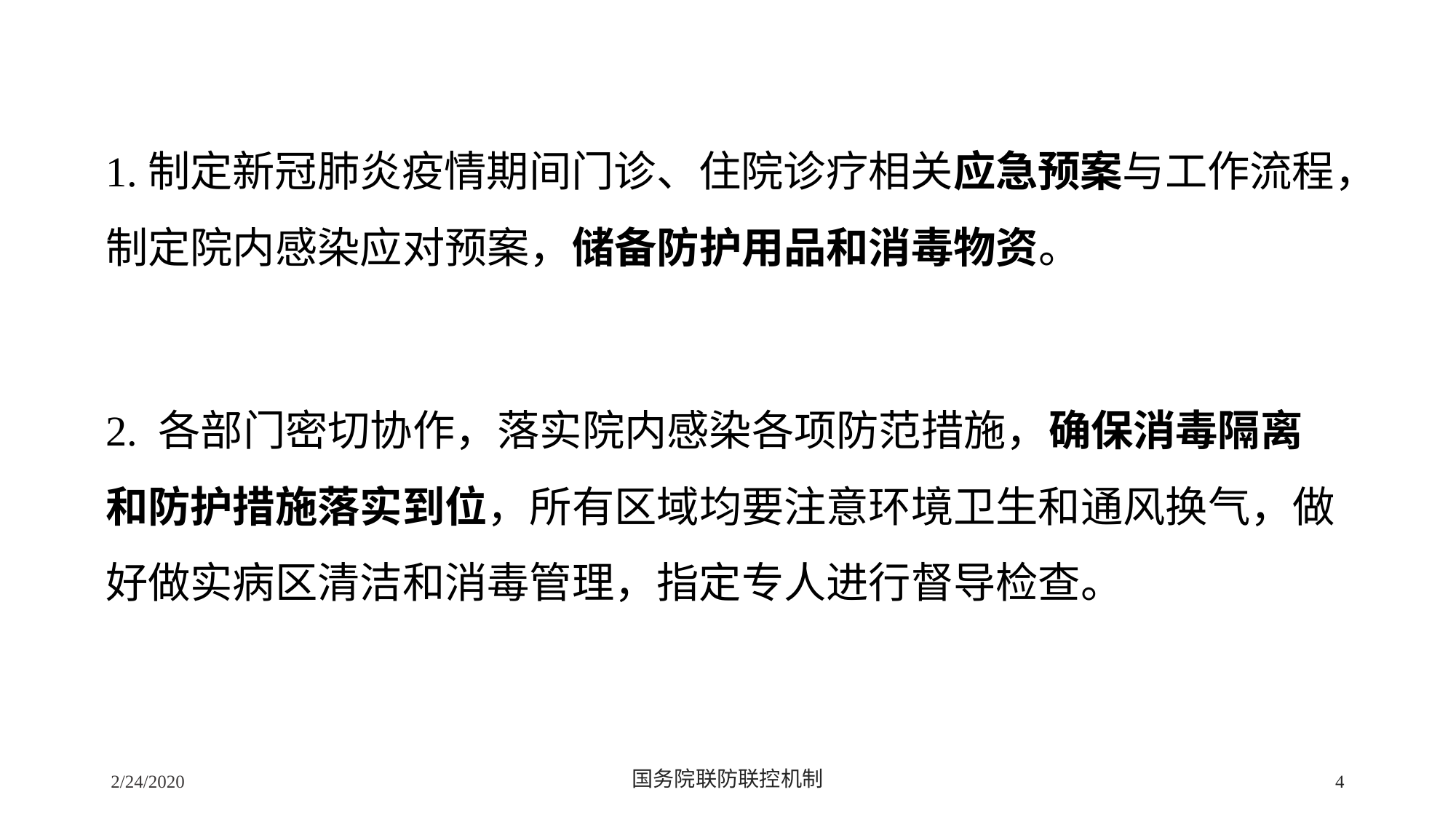

1.制定新冠肺炎疫情期间门诊、住院诊疗相关应急预案与工作流程，制定院内感染应对预案，储备防护用品和消毒物资。

2. 各部门密切协作，落实院内感染各项防范措施，确保消毒隔离和防护措施落实到位，所有区域均要注意环境卫生和通风换气，做好做实病区清洁和消毒管理，指定专人进行督导检查。

2/24/2020
国务院联防联控机制
4